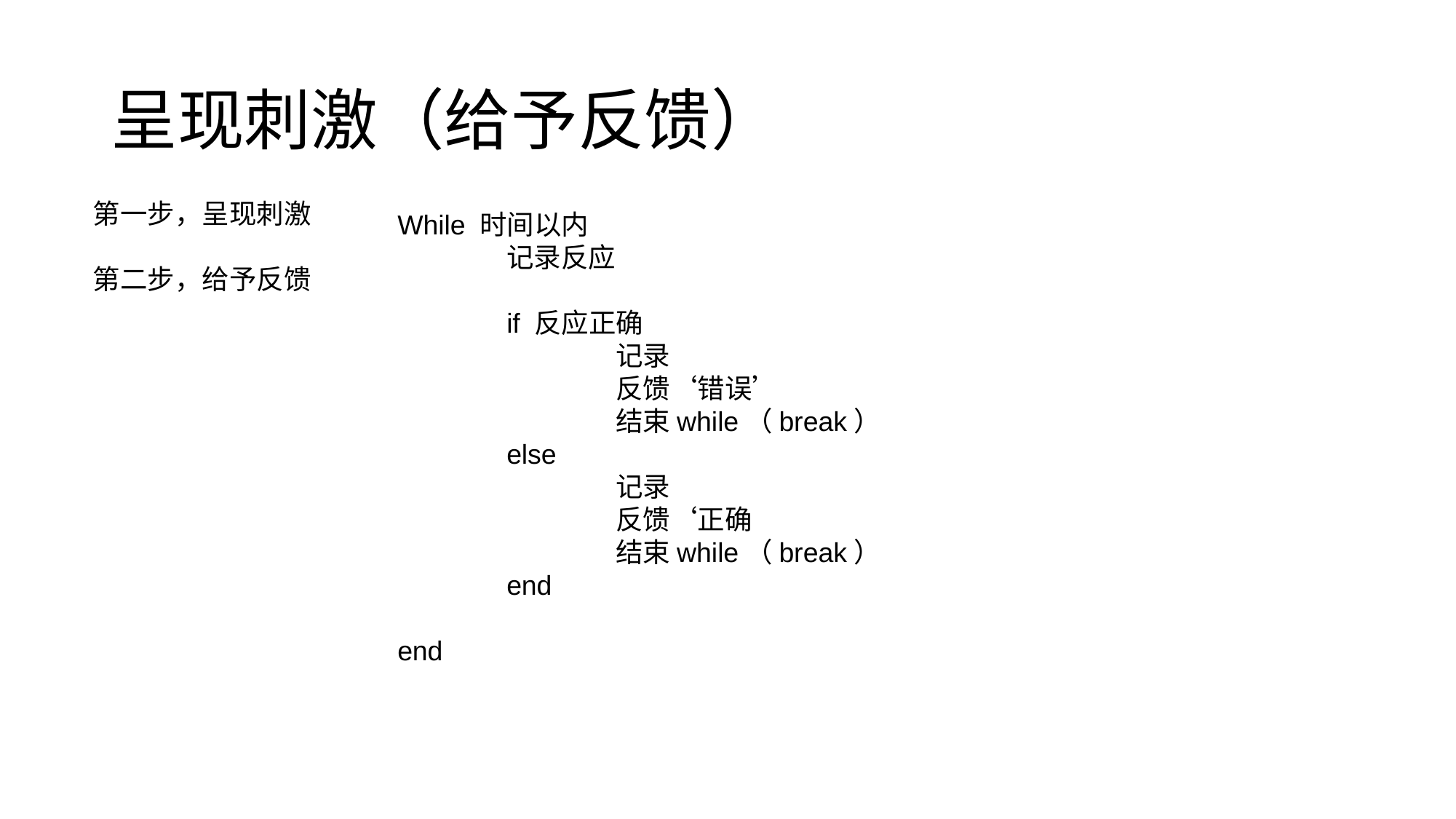

# 呈现刺激（给予反馈）
第一步，呈现刺激

第二步，给予反馈
While 时间以内
	记录反应

	if 反应正确
		记录
		反馈‘错误’
		结束while（break）
	else
		记录
		反馈‘正确
		结束while（break）
	end

end